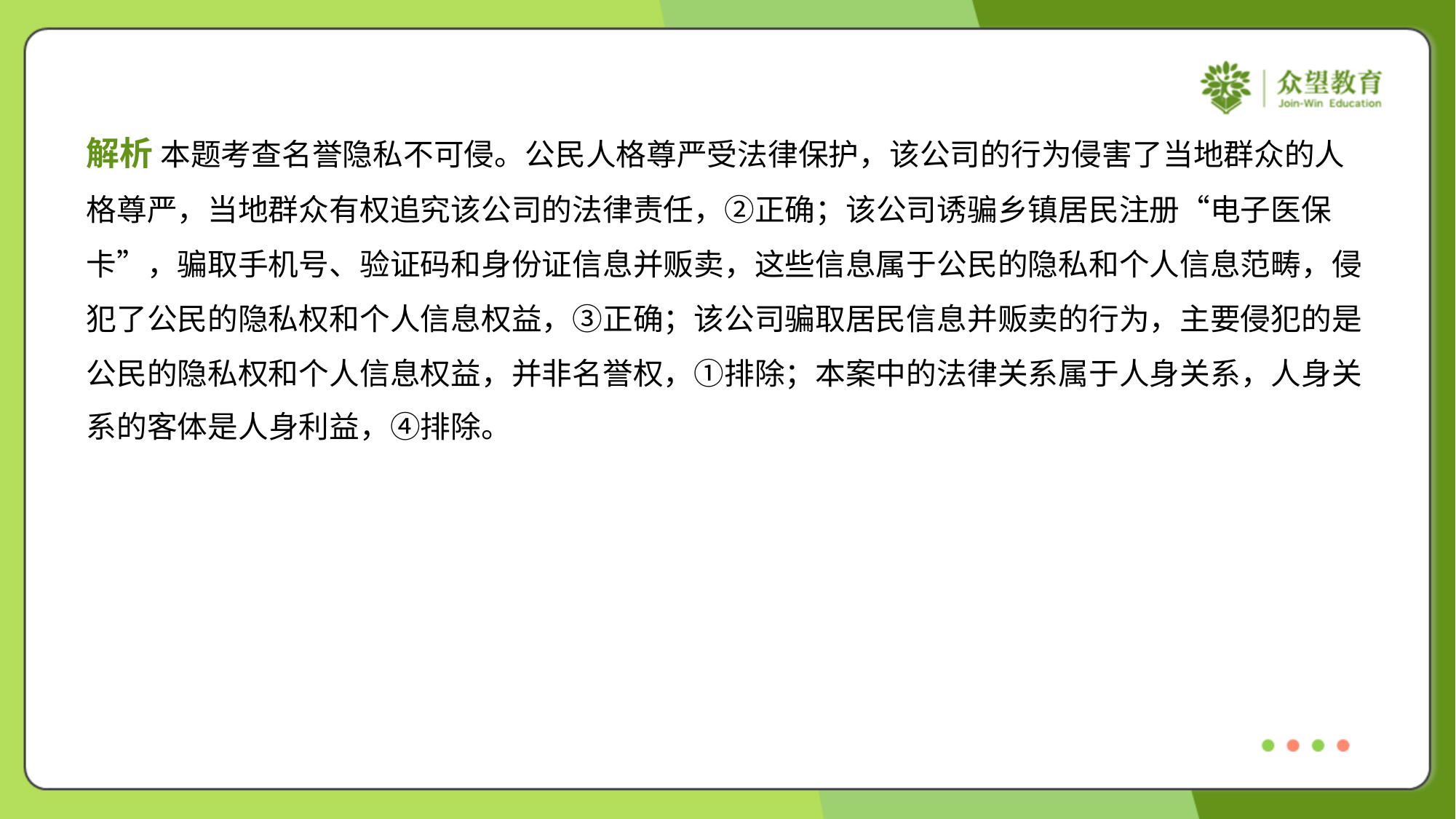

解析 本题考查名誉隐私不可侵。公民人格尊严受法律保护，该公司的行为侵害了当地群众的人
格尊严，当地群众有权追究该公司的法律责任，②正确；该公司诱骗乡镇居民注册“电子医保
卡”，骗取手机号、验证码和身份证信息并贩卖，这些信息属于公民的隐私和个人信息范畴，侵
犯了公民的隐私权和个人信息权益，③正确；该公司骗取居民信息并贩卖的行为，主要侵犯的是
公民的隐私权和个人信息权益，并非名誉权，①排除；本案中的法律关系属于人身关系，人身关
系的客体是人身利益，④排除。